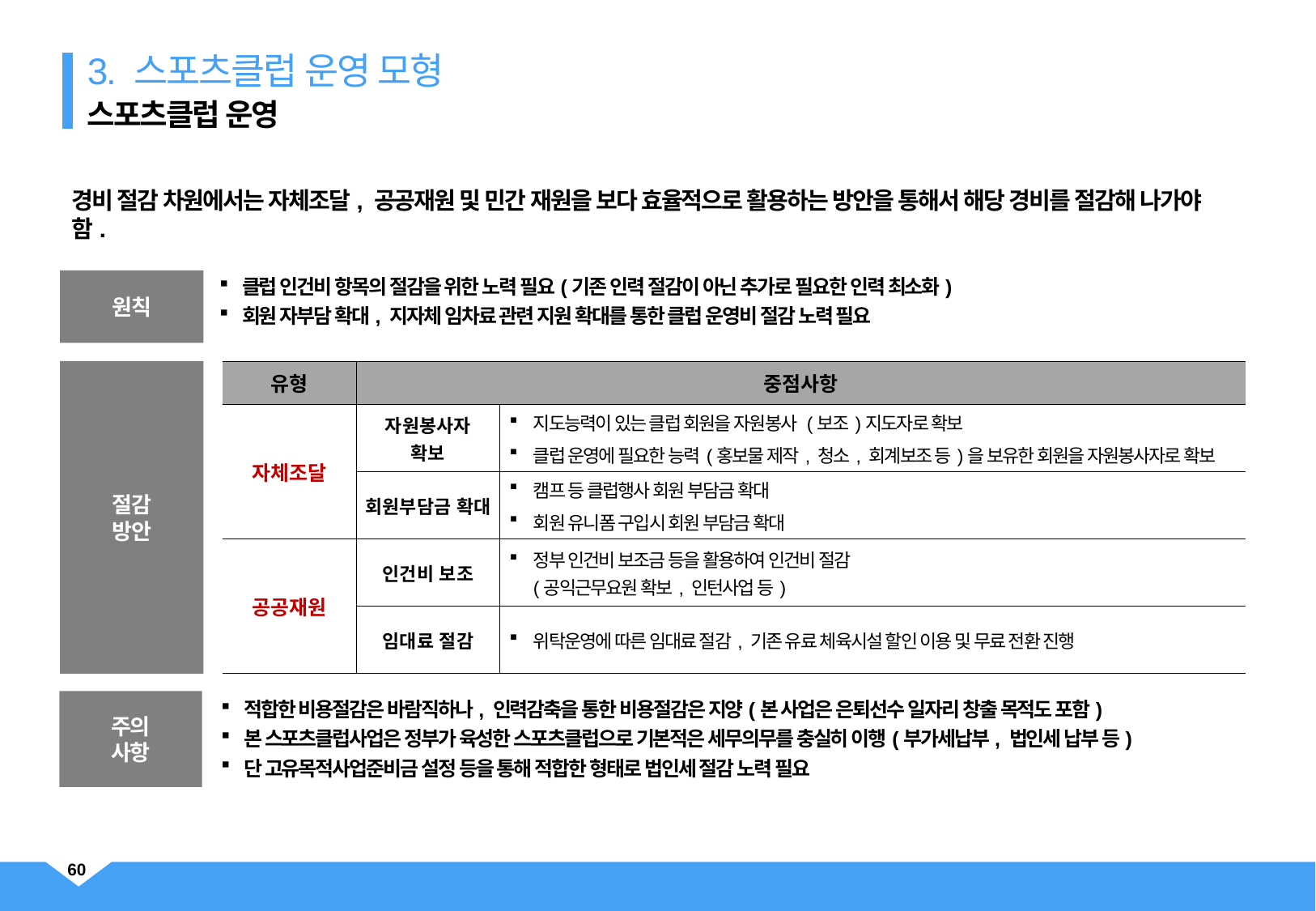

3. 스포츠클럽 운영 모형
스포츠클럽 운영
경비 절감 차원에서는 자체조달, 공공재원 및 민간 재원을 보다 효율적으로 활용하는 방안을 통해서 해당 경비를 절감해 나가야 함.
클럽 인건비 항목의 절감을 위한 노력 필요(기존 인력 절감이 아닌 추가로 필요한 인력 최소화)
회원 자부담 확대, 지자체 임차료 관련 지원 확대를 통한 클럽 운영비 절감 노력 필요
원칙
절감
방안
| 유형 | 중점사항 |  |
| --- | --- | --- |
| 자체조달 | 자원봉사자 확보 | 지도능력이 있는 클럽 회원을 자원봉사 (보조)지도자로 확보 클럽 운영에 필요한 능력(홍보물 제작, 청소, 회계보조 등)을 보유한 회원을 자원봉사자로 확보 |
|  | 회원부담금 확대 | 캠프 등 클럽행사 회원 부담금 확대 회원 유니폼 구입시 회원 부담금 확대 |
| 공공재원 | 인건비 보조 | 정부 인건비 보조금 등을 활용하여 인건비 절감 (공익근무요원 확보, 인턴사업 등) |
|  | 임대료 절감 | 위탁운영에 따른 임대료 절감, 기존 유료 체육시설 할인 이용 및 무료 전환 진행 |
주의
사항
적합한 비용절감은 바람직하나, 인력감축을 통한 비용절감은 지양(본 사업은 은퇴선수 일자리 창출 목적도 포함)
본 스포츠클럽사업은 정부가 육성한 스포츠클럽으로 기본적은 세무의무를 충실히 이행(부가세납부, 법인세 납부 등)
단 고유목적사업준비금 설정 등을 통해 적합한 형태로 법인세 절감 노력 필요